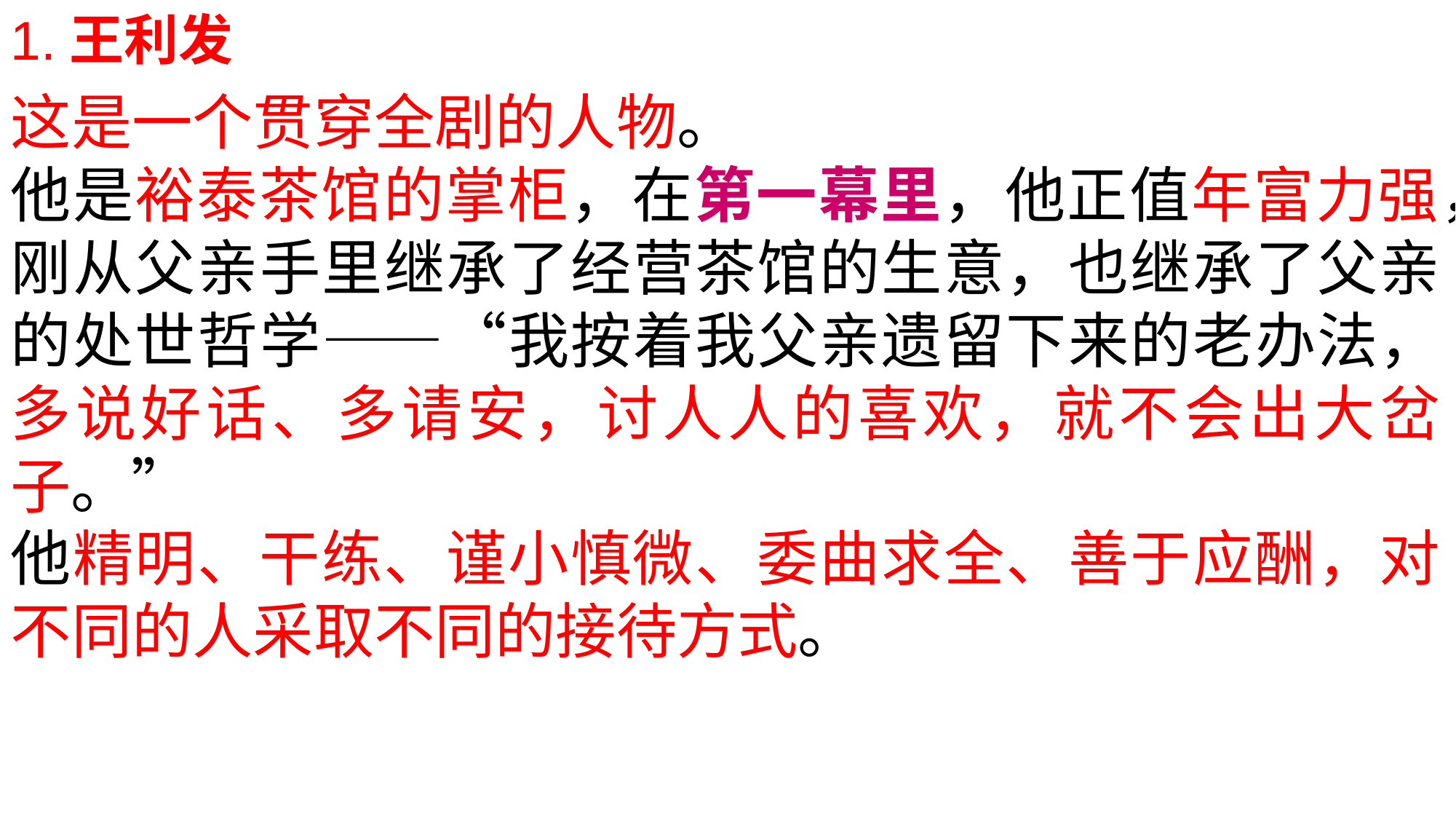

1.王利发
这是一个贯穿全剧的人物。
他是裕泰茶馆的掌柜，在第一幕里，他正值年富力强，刚从父亲手里继承了经营茶馆的生意，也继承了父亲的处世哲学——“我按着我父亲遗留下来的老办法，多说好话、多请安，讨人人的喜欢，就不会出大岔子。”
他精明、干练、谨小慎微、委曲求全、善于应酬，对不同的人采取不同的接待方式。